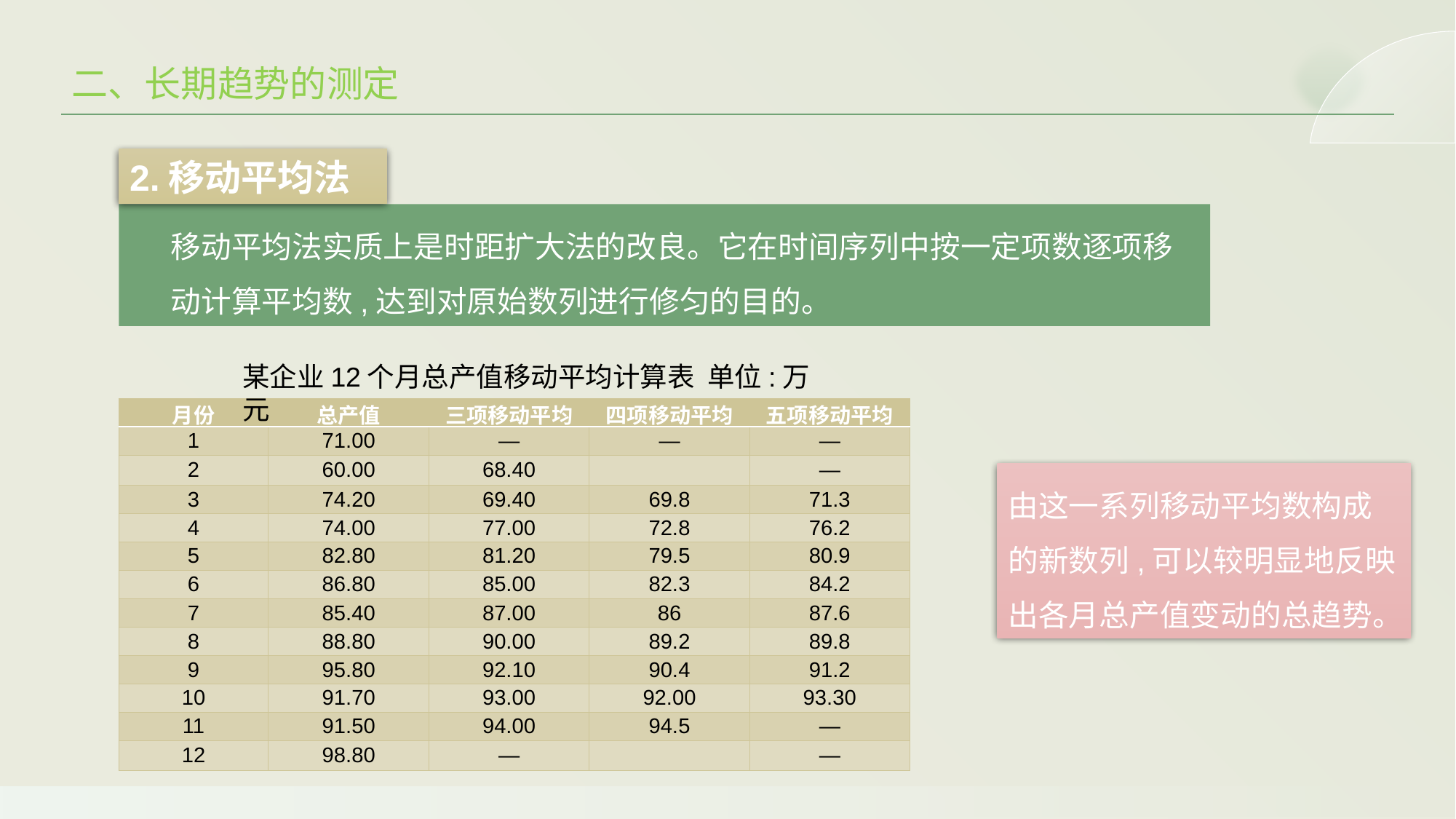

二、长期趋势的测定
2.移动平均法
移动平均法实质上是时距扩大法的改良。它在时间序列中按一定项数逐项移动计算平均数,达到对原始数列进行修匀的目的。
某企业12个月总产值移动平均计算表  单位:万元
| 月份 | 总产值 | 三项移动平均 | 四项移动平均 | 五项移动平均 |
| --- | --- | --- | --- | --- |
| 1 | 71.00 | — | — | — |
| 2 | 60.00 | 68.40 |  | — |
| 3 | 74.20 | 69.40 | 69.8 | 71.3 |
| 4 | 74.00 | 77.00 | 72.8 | 76.2 |
| 5 | 82.80 | 81.20 | 79.5 | 80.9 |
| 6 | 86.80 | 85.00 | 82.3 | 84.2 |
| 7 | 85.40 | 87.00 | 86 | 87.6 |
| 8 | 88.80 | 90.00 | 89.2 | 89.8 |
| 9 | 95.80 | 92.10 | 90.4 | 91.2 |
| 10 | 91.70 | 93.00 | 92.00 | 93.30 |
| 11 | 91.50 | 94.00 | 94.5 | — |
| 12 | 98.80 | — |  | — |
由这一系列移动平均数构成的新数列,可以较明显地反映出各月总产值变动的总趋势。